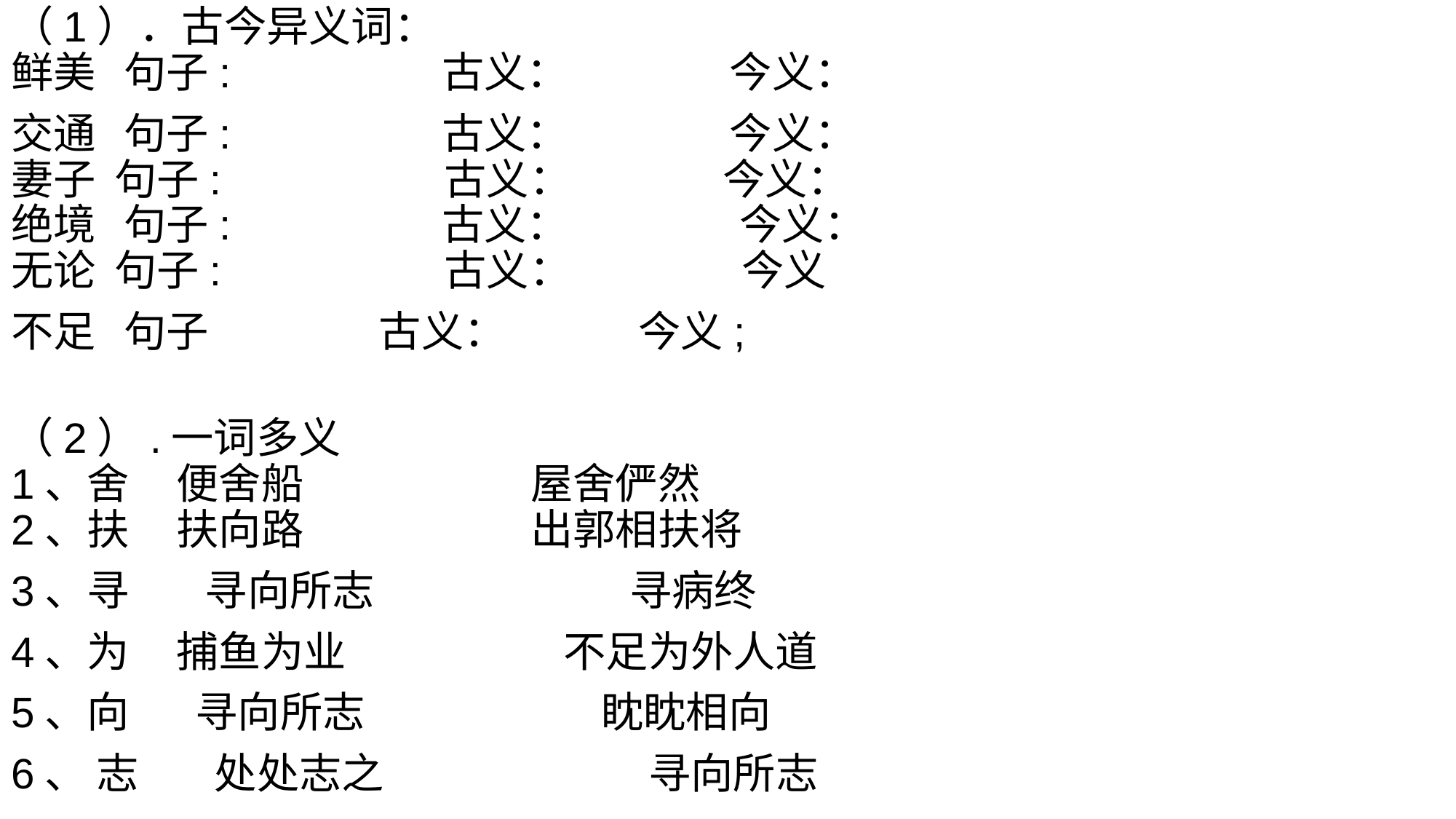

（1）．古今异义词： 
鲜美   句子:                 古义：                 今义：
交通   句子:                 古义：                 今义：           
妻子  句子:                  古义：                今义：             
绝境   句子:                 古义：                  今义：          
无论  句子:                  古义：                  今义
不足   句子                  古义：              今义;
         
（2）.一词多义  
1、舍     便舍船                        屋舍俨然         
2、扶     扶向路                        出郭相扶将
3、寻        寻向所志                           寻病终
4、为     捕鱼为业                       不足为外人道
5、向       寻向所志                         眈眈相向
6、 志        处处志之                            寻向所志